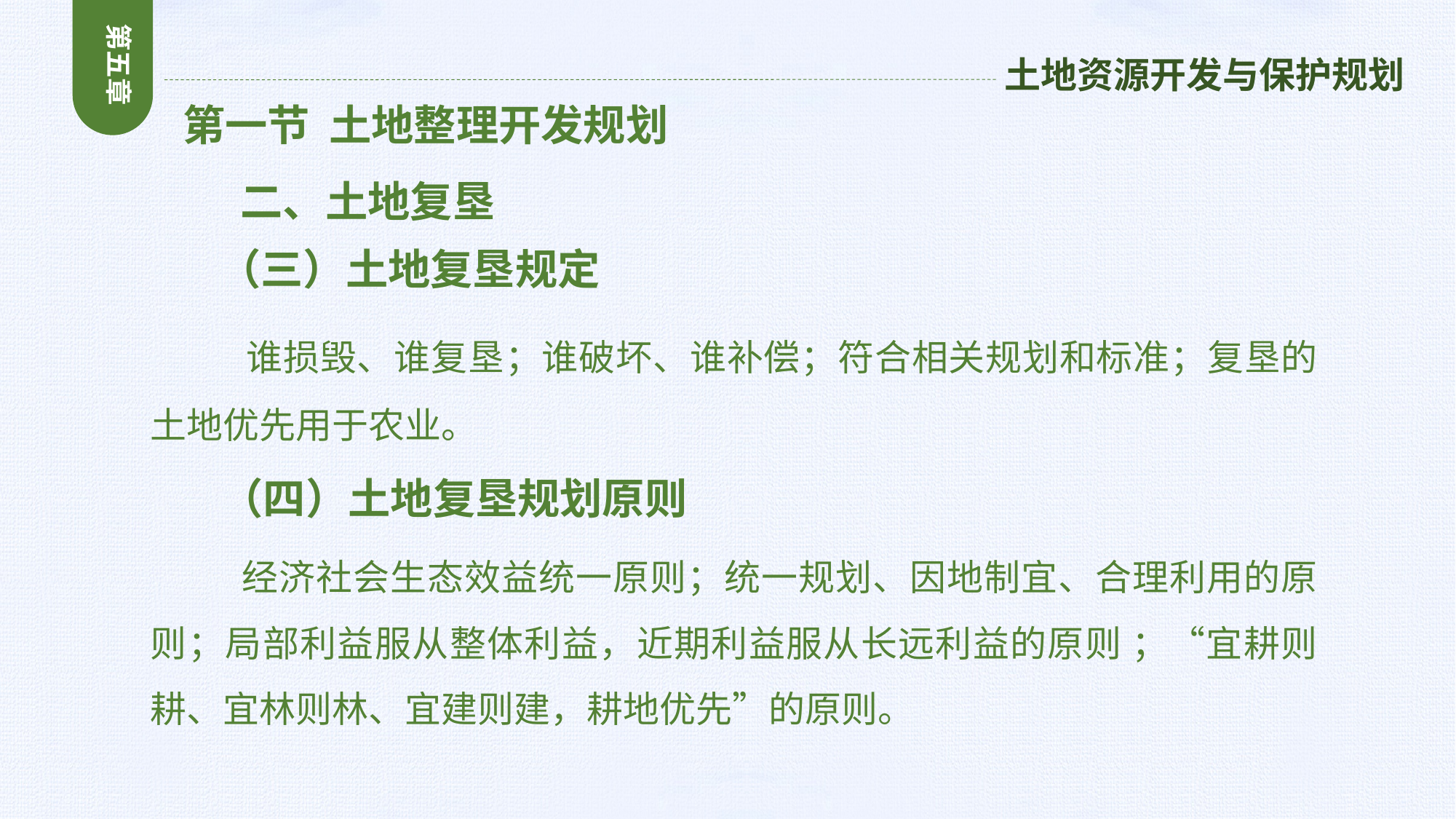

第五章
土地资源开发与保护规划
 第一节  土地整理开发规划
       二、土地复垦

      （三）土地复垦规定
        谁损毁、谁复垦；谁破坏、谁补偿；符合相关规划和标准；复垦的土地优先用于农业。
       （四）土地复垦规划原则
        经济社会生态效益统一原则；统一规划、因地制宜、合理利用的原则；局部利益服从整体利益，近期利益服从长远利益的原则 ；“宜耕则耕、宜林则林、宜建则建，耕地优先”的原则。